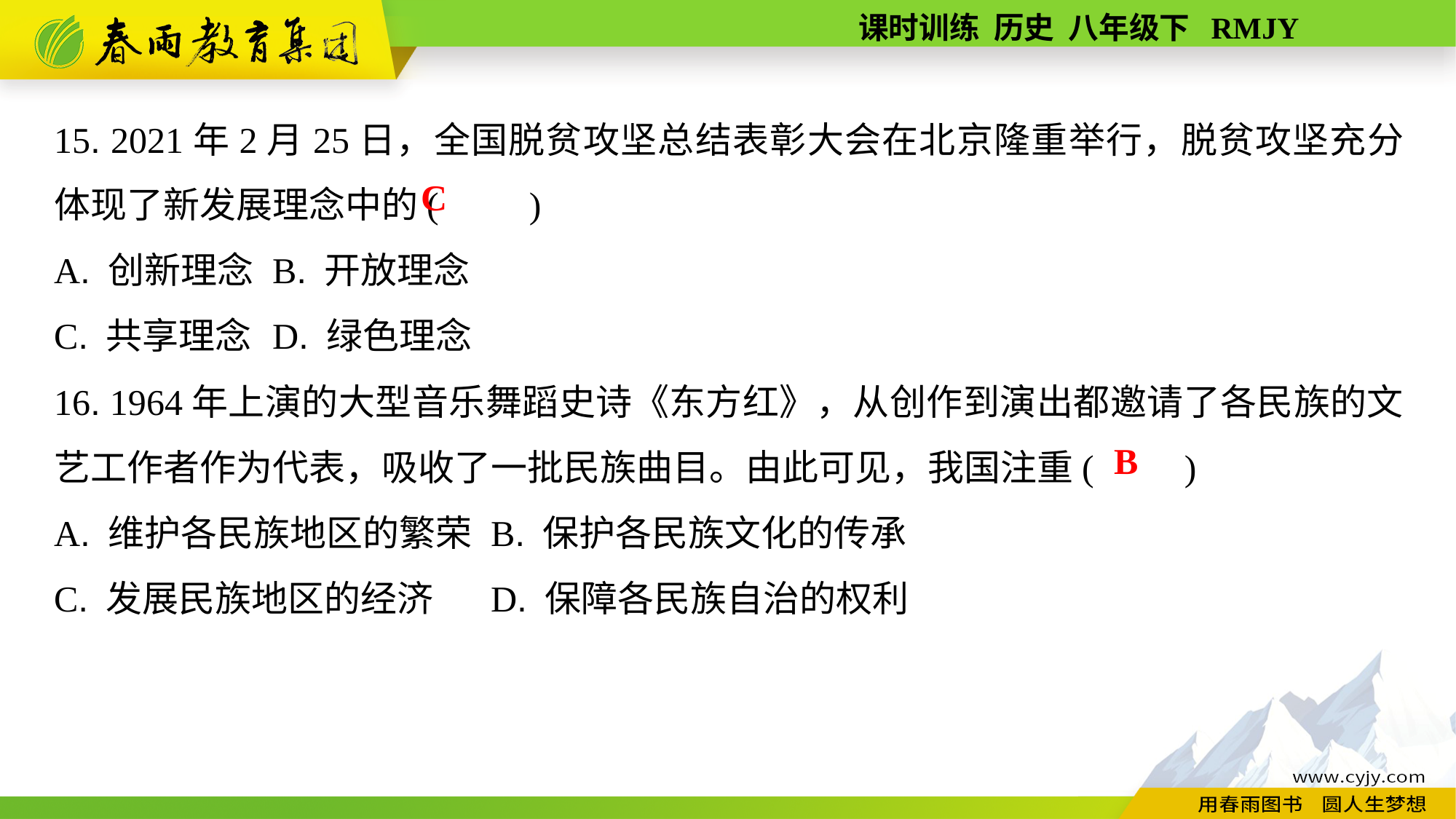

15. 2021年2月25日，全国脱贫攻坚总结表彰大会在北京隆重举行，脱贫攻坚充分体现了新发展理念中的(　　)
A. 创新理念	B. 开放理念
C. 共享理念	D. 绿色理念
16. 1964年上演的大型音乐舞蹈史诗《东方红》，从创作到演出都邀请了各民族的文艺工作者作为代表，吸收了一批民族曲目。由此可见，我国注重(　　)
A. 维护各民族地区的繁荣	B. 保护各民族文化的传承
C. 发展民族地区的经济	D. 保障各民族自治的权利
C
B